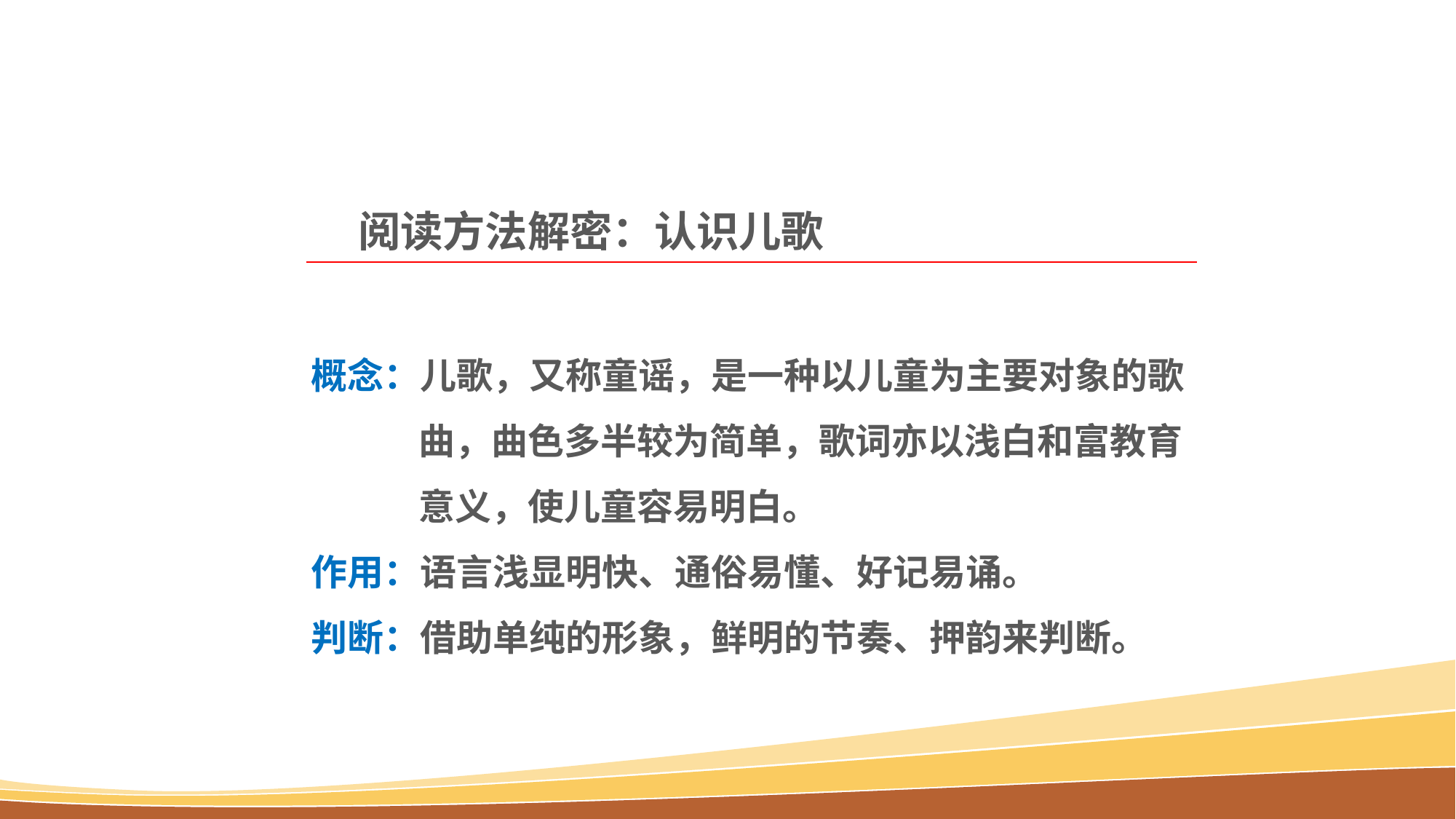

阅读方法解密：
认识儿歌
概念：儿歌，又称童谣，是一种以儿童为主要对象的歌曲，曲色多半较为简单，歌词亦以浅白和富教育意义，使儿童容易明白。
作用：语言浅显明快、通俗易懂、好记易诵。
判断：借助单纯的形象，鲜明的节奏、押韵来判断。